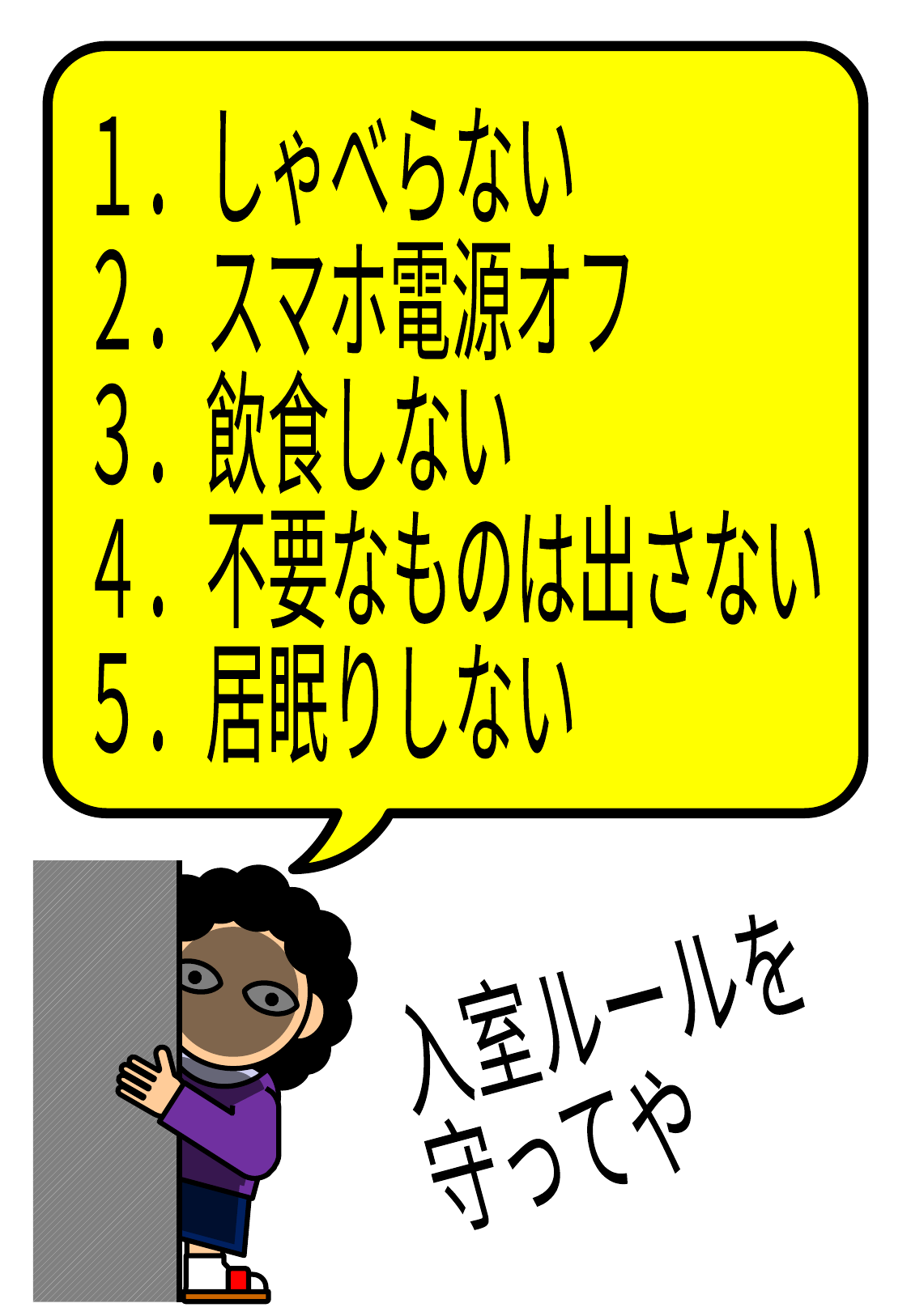

１．しゃべらない
２．スマホ電源オフ
３．飲食しない
４．不要なものは出さない
５．居眠りしない

入室ルールを
守ってや